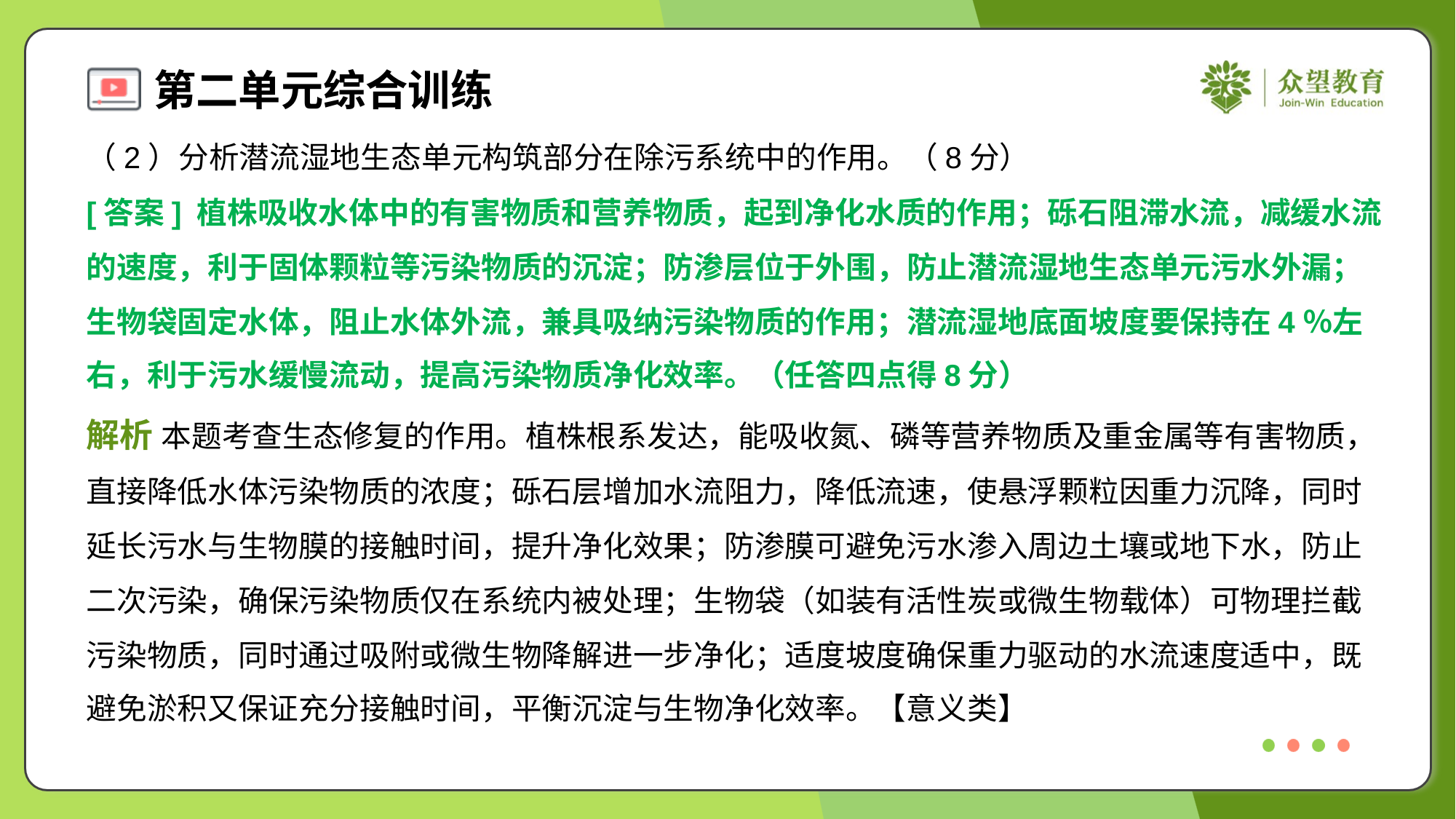

（2）分析潜流湿地生态单元构筑部分在除污系统中的作用。（8分）
[答案] 植株吸收水体中的有害物质和营养物质，起到净化水质的作用；砾石阻滞水流，减缓水流
的速度，利于固体颗粒等污染物质的沉淀；防渗层位于外围，防止潜流湿地生态单元污水外漏；
生物袋固定水体，阻止水体外流，兼具吸纳污染物质的作用；潜流湿地底面坡度要保持在4％左
右，利于污水缓慢流动，提高污染物质净化效率。（任答四点得8分）
解析 本题考查生态修复的作用。植株根系发达，能吸收氮、磷等营养物质及重金属等有害物质，
直接降低水体污染物质的浓度；砾石层增加水流阻力，降低流速，使悬浮颗粒因重力沉降，同时
延长污水与生物膜的接触时间，提升净化效果；防渗膜可避免污水渗入周边土壤或地下水，防止
二次污染，确保污染物质仅在系统内被处理；生物袋（如装有活性炭或微生物载体）可物理拦截
污染物质，同时通过吸附或微生物降解进一步净化；适度坡度确保重力驱动的水流速度适中，既
避免淤积又保证充分接触时间，平衡沉淀与生物净化效率。【意义类】